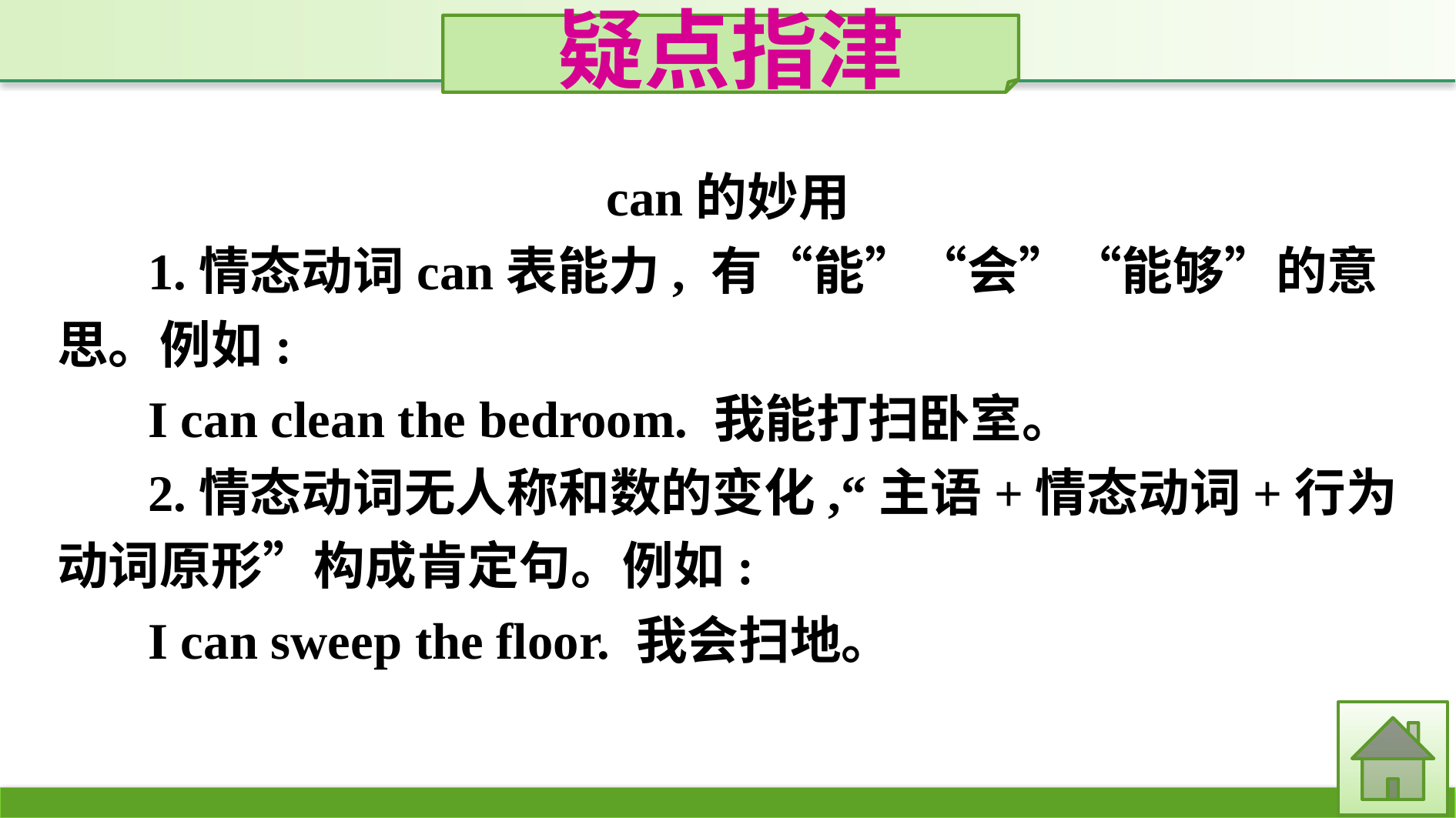

疑点指津
can的妙用
1.情态动词can表能力, 有“能”“会”“能够”的意思。例如:
I can clean the bedroom. 我能打扫卧室。
2.情态动词无人称和数的变化,“主语+情态动词+行为动词原形”构成肯定句。例如:
I can sweep the floor. 我会扫地。